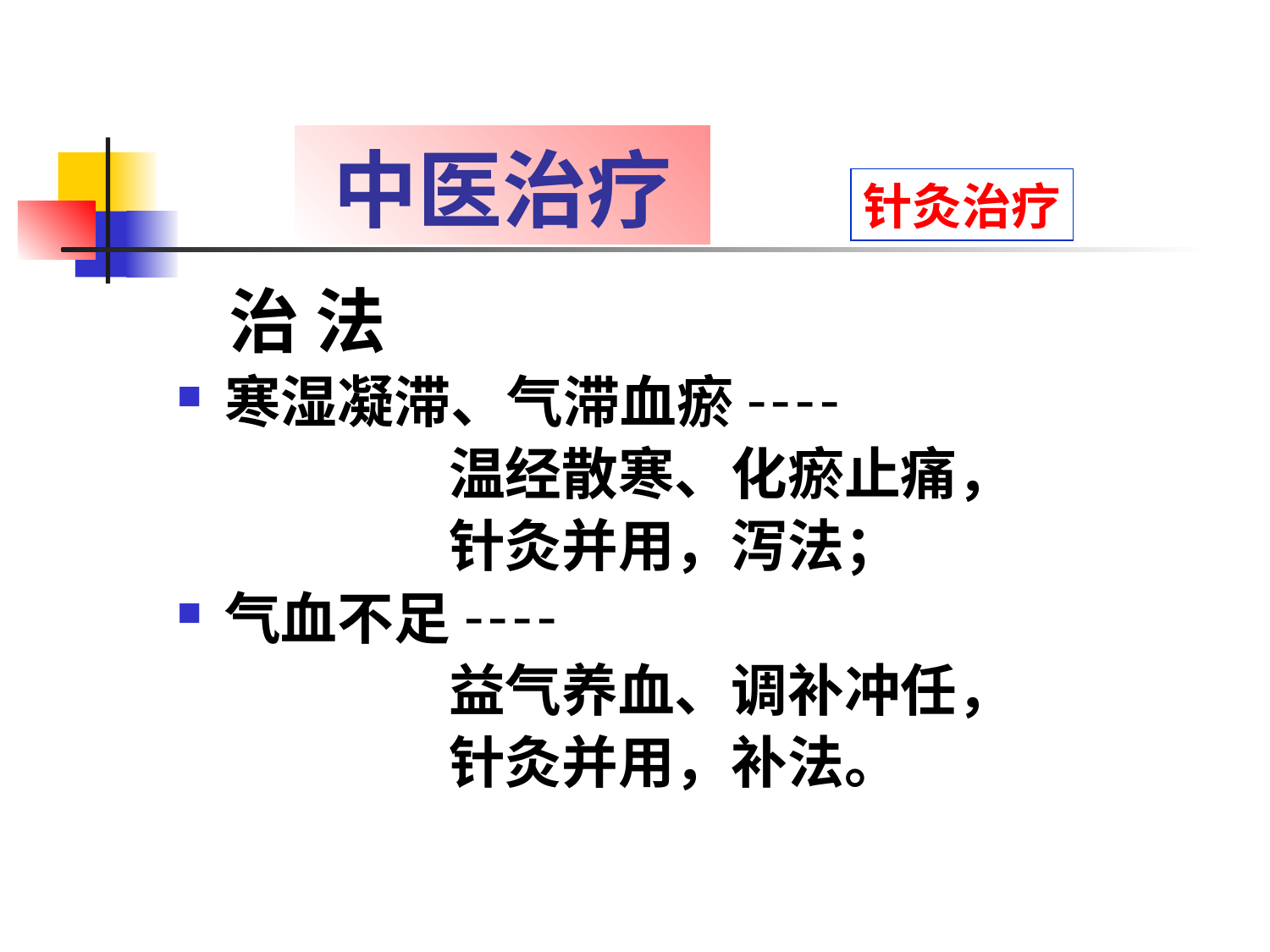

# 中医治疗
针灸治疗
   治 法
寒湿凝滞、气滞血瘀----
                    温经散寒、化瘀止痛，
                    针灸并用，泻法；
气血不足----
                    益气养血、调补冲任，
                    针灸并用，补法。